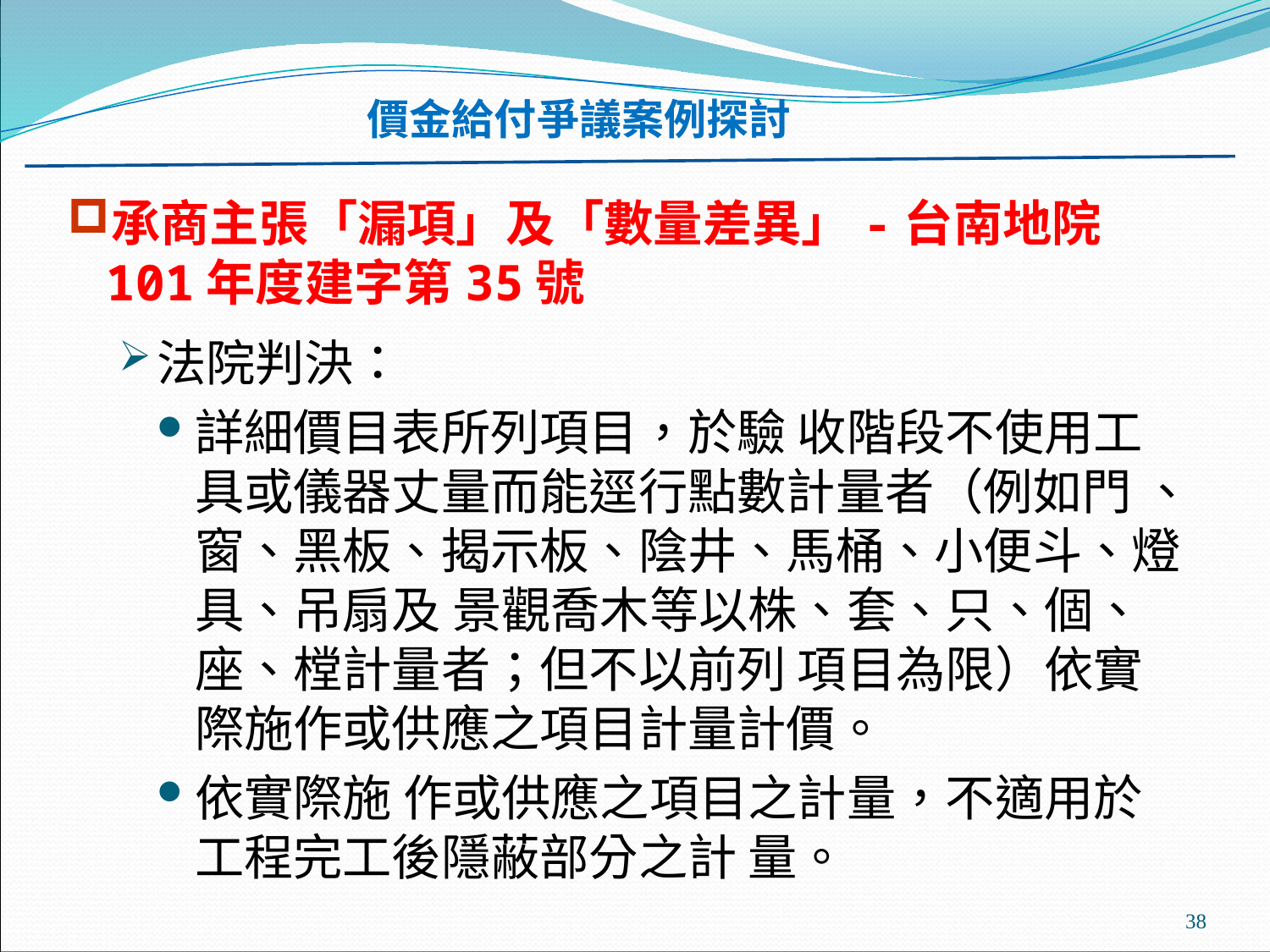

價金給付爭議案例探討
#
承商主張「漏項」及「數量差異」-台南地院101年度建字第35號
法院判決：
詳細價目表所列項目，於驗 收階段不使用工具或儀器丈量而能逕行點數計量者（例如門 、窗、黑板、揭示板、陰井、馬桶、小便斗、燈具、吊扇及 景觀喬木等以株、套、只、個、座、樘計量者；但不以前列 項目為限）依實際施作或供應之項目計量計價。
依實際施 作或供應之項目之計量，不適用於工程完工後隱蔽部分之計 量。

38